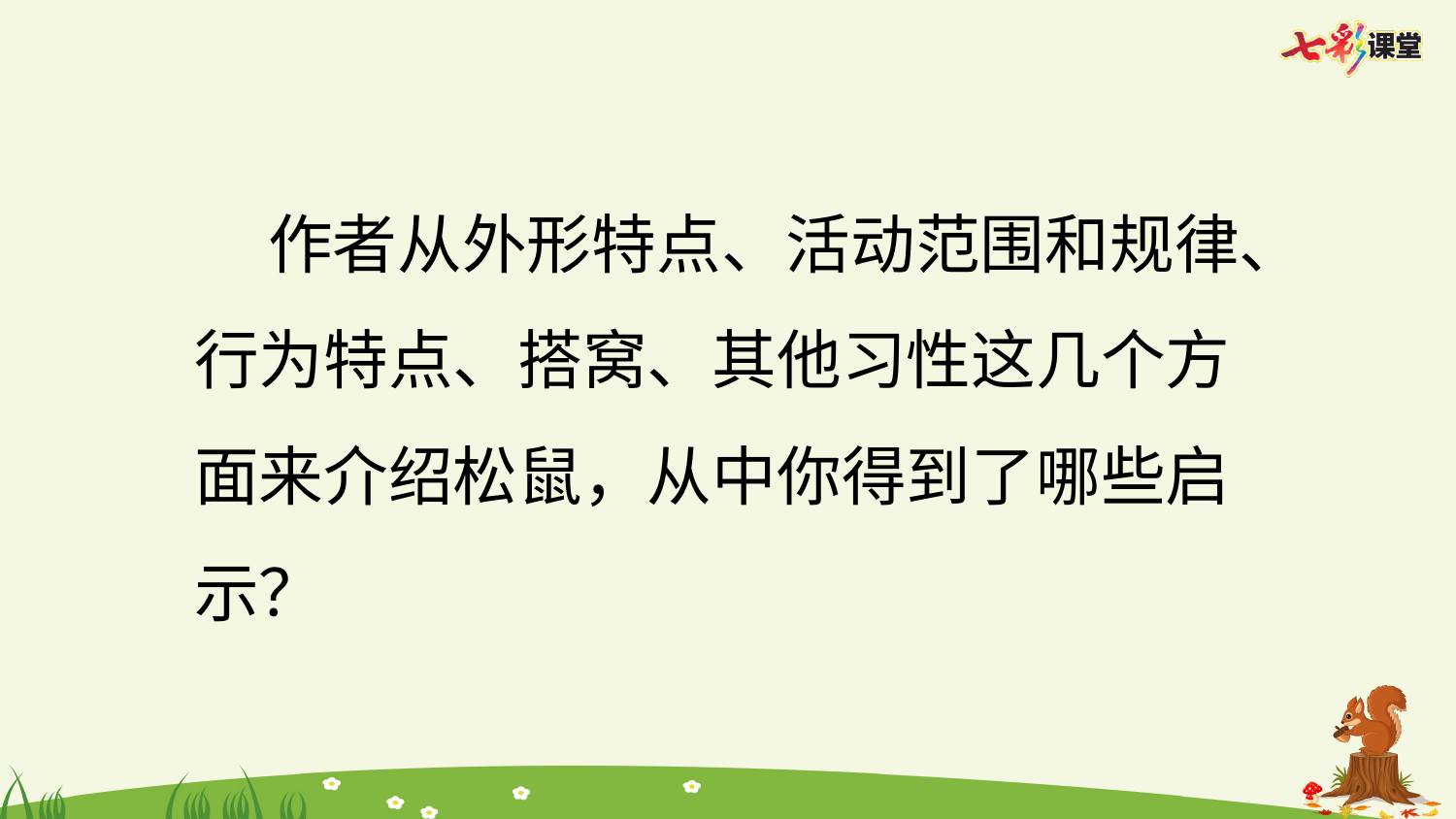

作者从外形特点、活动范围和规律、行为特点、搭窝、其他习性这几个方面来介绍松鼠，从中你得到了哪些启示？